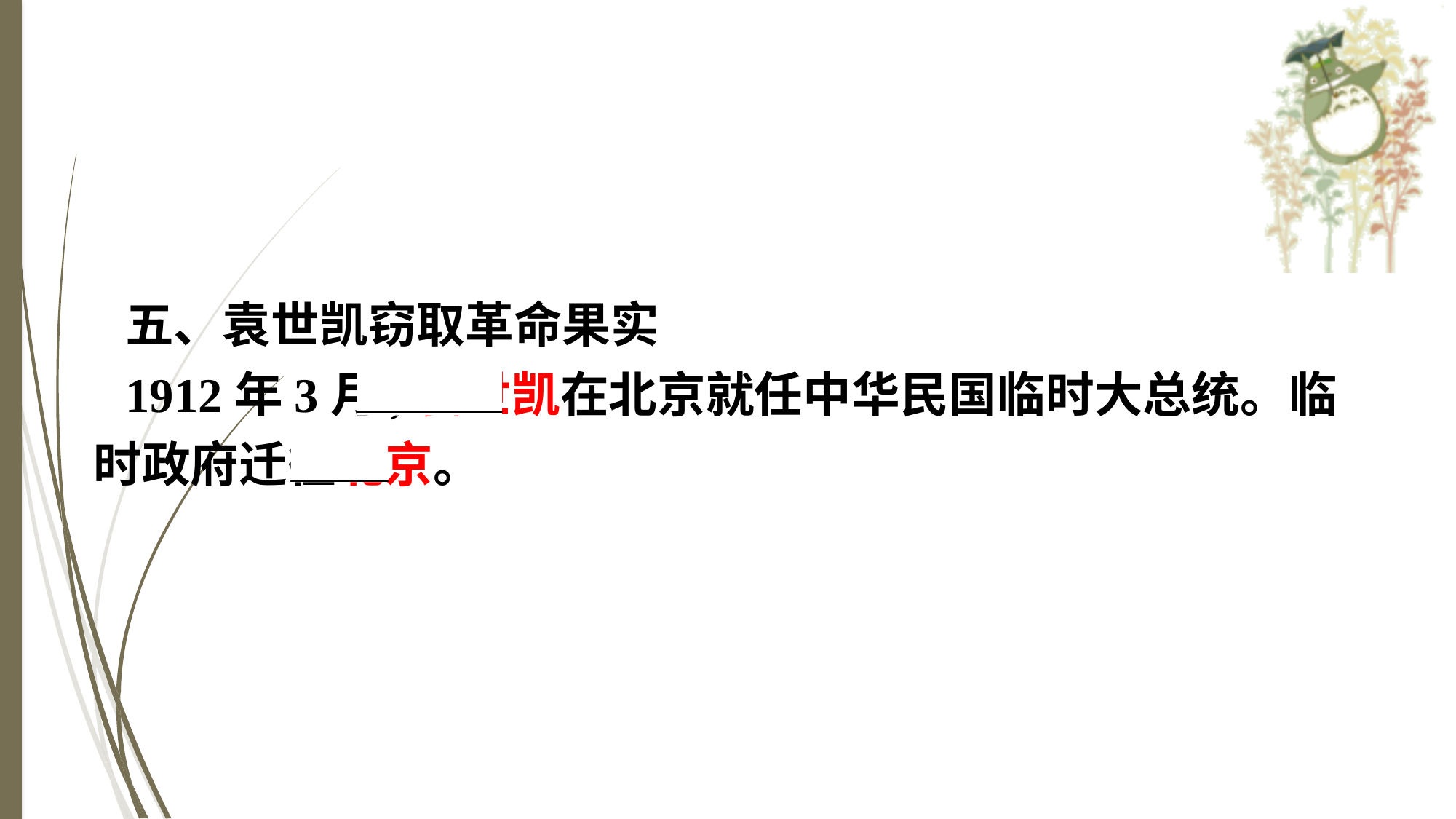

五、袁世凯窃取革命果实
1912年3月,袁世凯在北京就任中华民国临时大总统。临时政府迁往北京。